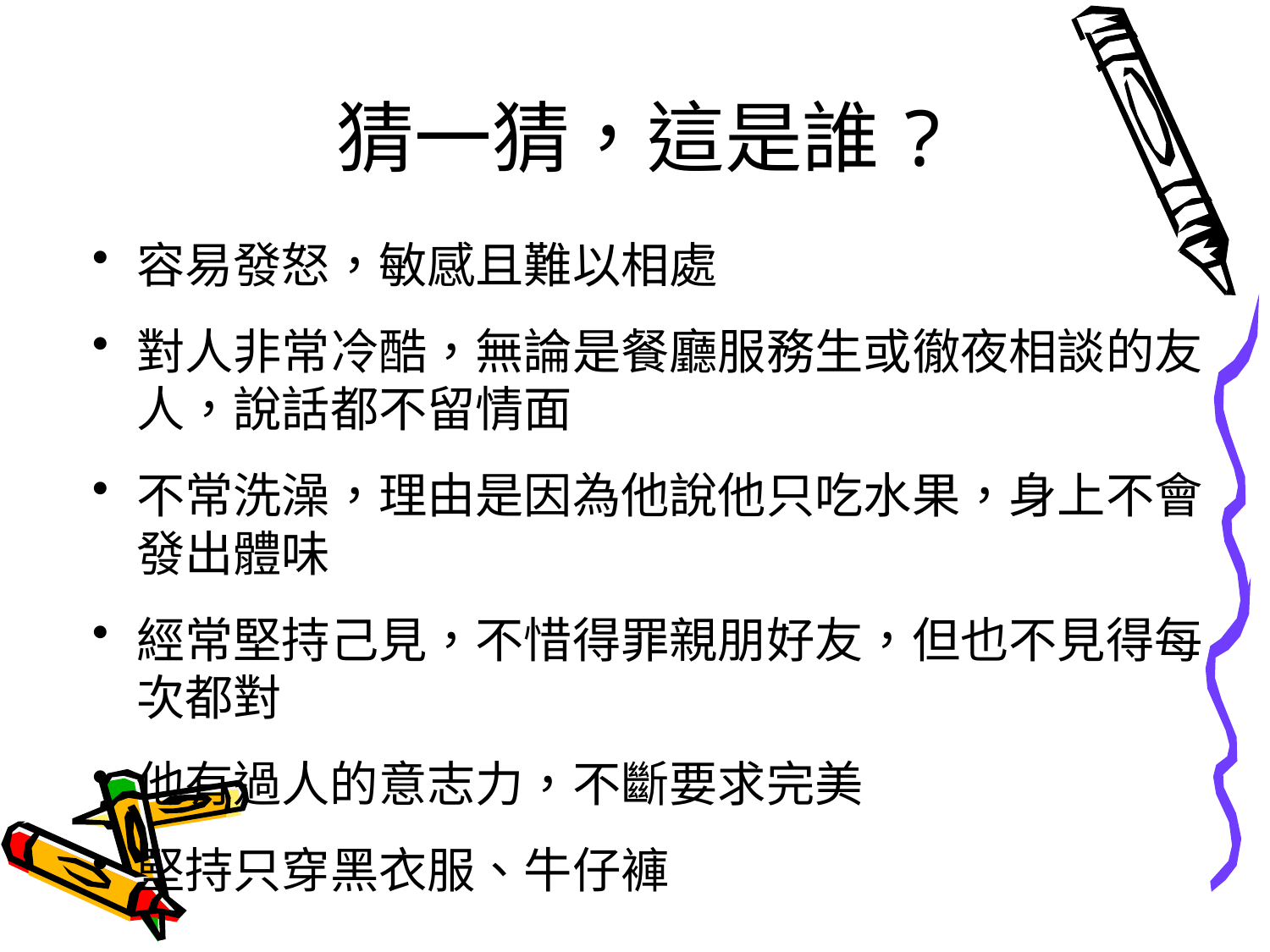

# 猜一猜，這是誰?
容易發怒，敏感且難以相處
對人非常冷酷，無論是餐廳服務生或徹夜相談的友人，說話都不留情面
不常洗澡，理由是因為他說他只吃水果，身上不會發出體味
經常堅持己見，不惜得罪親朋好友，但也不見得每次都對
他有過人的意志力，不斷要求完美
堅持只穿黑衣服、牛仔褲